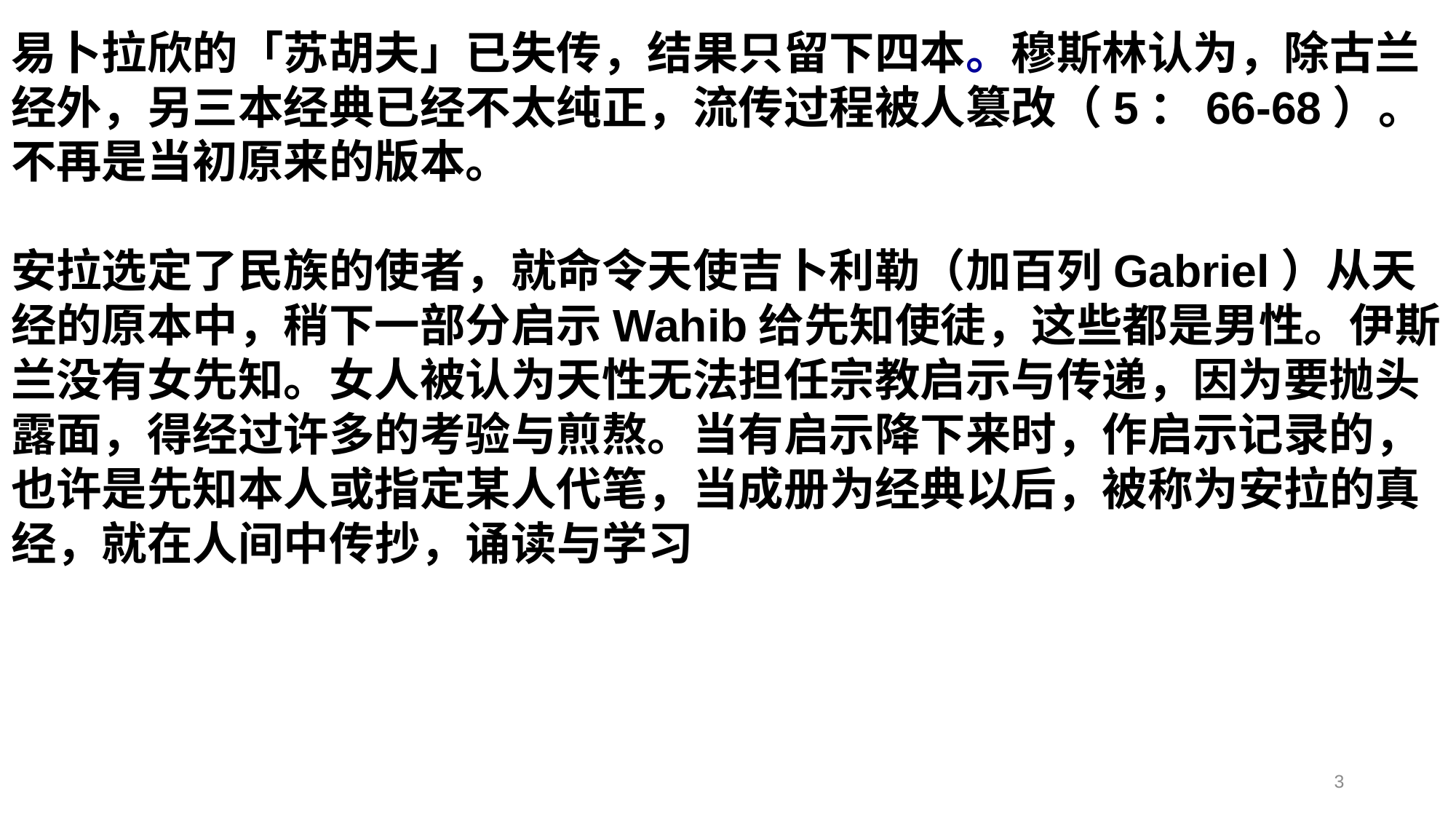

易卜拉欣的「苏胡夫」已失传，结果只留下四本。穆斯林认为，除古兰经外，另三本经典已经不太纯正，流传过程被人篡改（5：66-68）。不再是当初原来的版本。

安拉选定了民族的使者，就命令天使吉卜利勒（加百列Gabriel）从天经的原本中，稍下一部分启示Wahib给先知使徒，这些都是男性。伊斯兰没有女先知。女人被认为天性无法担任宗教启示与传递，因为要抛头露面，得经过许多的考验与煎熬。当有启示降下来时，作启示记录的，也许是先知本人或指定某人代笔，当成册为经典以后，被称为安拉的真经，就在人间中传抄，诵读与学习
3